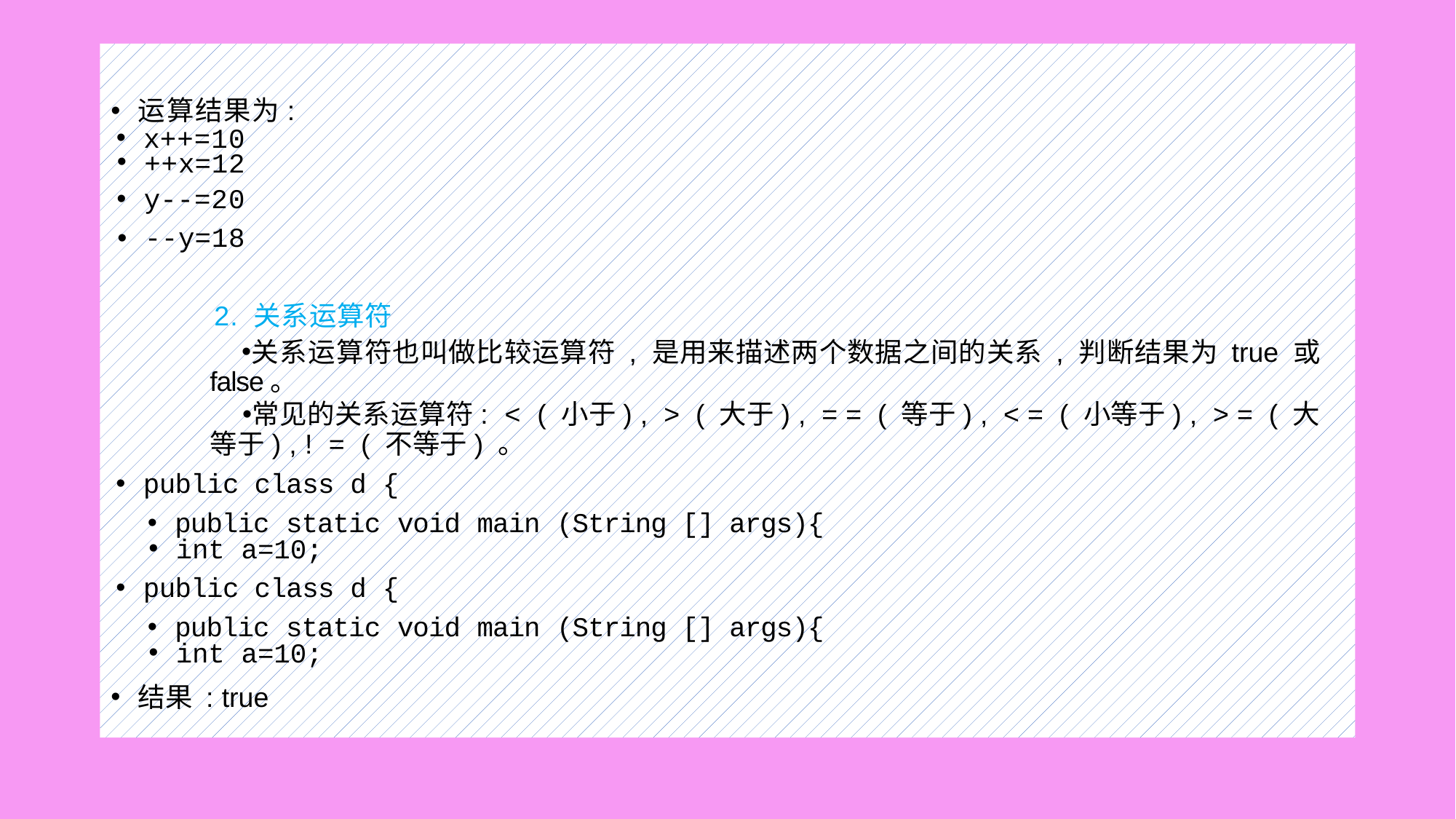

#

运算结果为:
x++=10
++x=12
y--=20
--y=18

2. 关系运算符
关系运算符也叫做比较运算符 , 是用来描述两个数据之间的关系 , 判断结果为 true 或 false。
常见的关系运算符:  <  ( 小于) ,  >  ( 大于) ,  = =  ( 等于) ,  < =  ( 小等于) ,  > =  ( 大 等于) , !  =  ( 不等于) 。
public class d {
public static void main (String [] args){
int a=10;
public class d {
public static void main (String [] args){
int a=10;
结果 : true